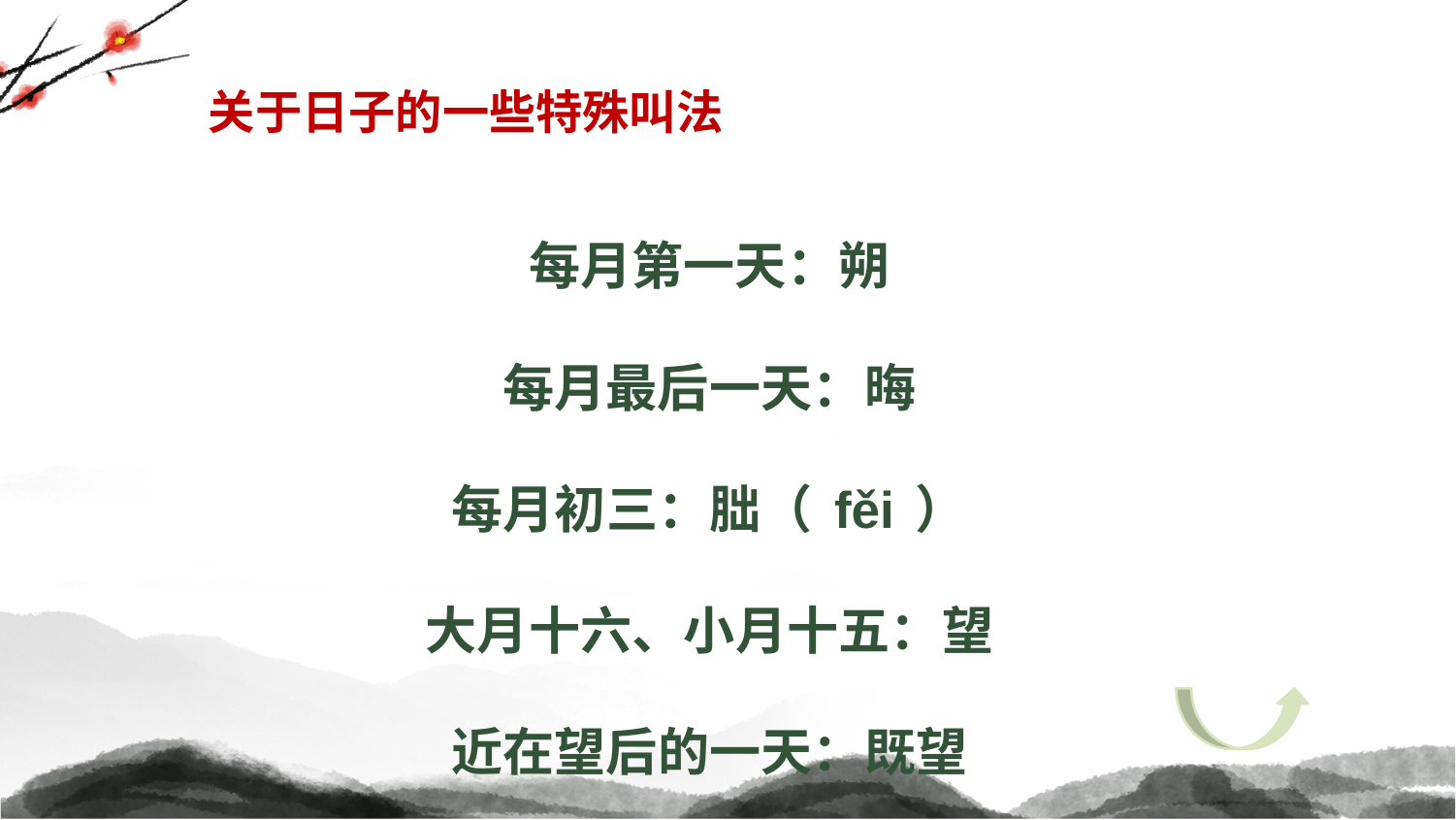

关于日子的一些特殊叫法
每月第一天：朔
每月最后一天：晦
每月初三：朏（fěi）
大月十六、小月十五：望
近在望后的一天：既望